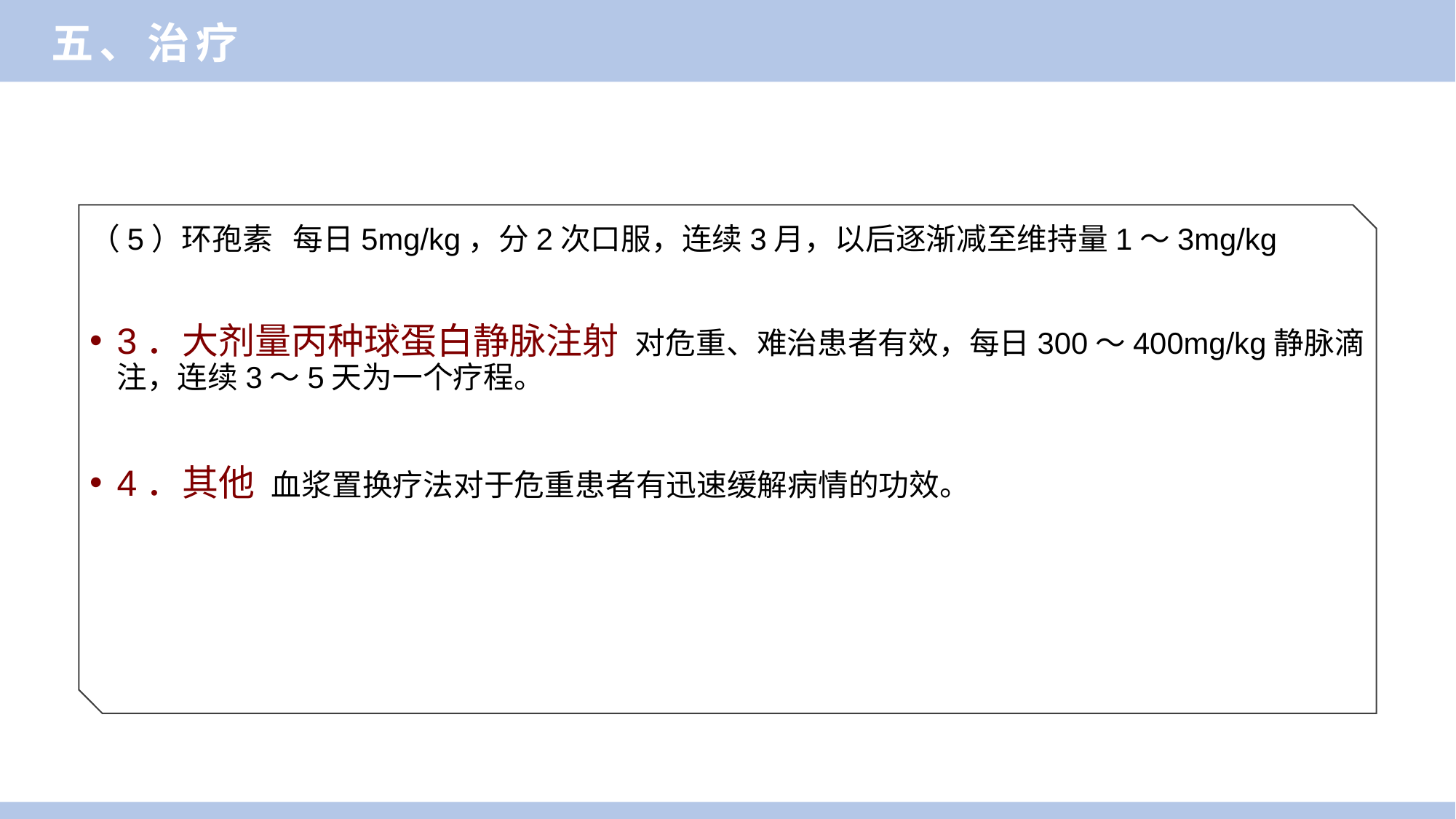

五、治疗

（5）环孢素   每日5mg/kg，分2次口服，连续3月，以后逐渐减至维持量1～3mg/kg
3．大剂量丙种球蛋白静脉注射  对危重、难治患者有效，每日300～400mg/kg静脉滴注，连续3～5天为一个疗程。

4．其他  血浆置换疗法对于危重患者有迅速缓解病情的功效。